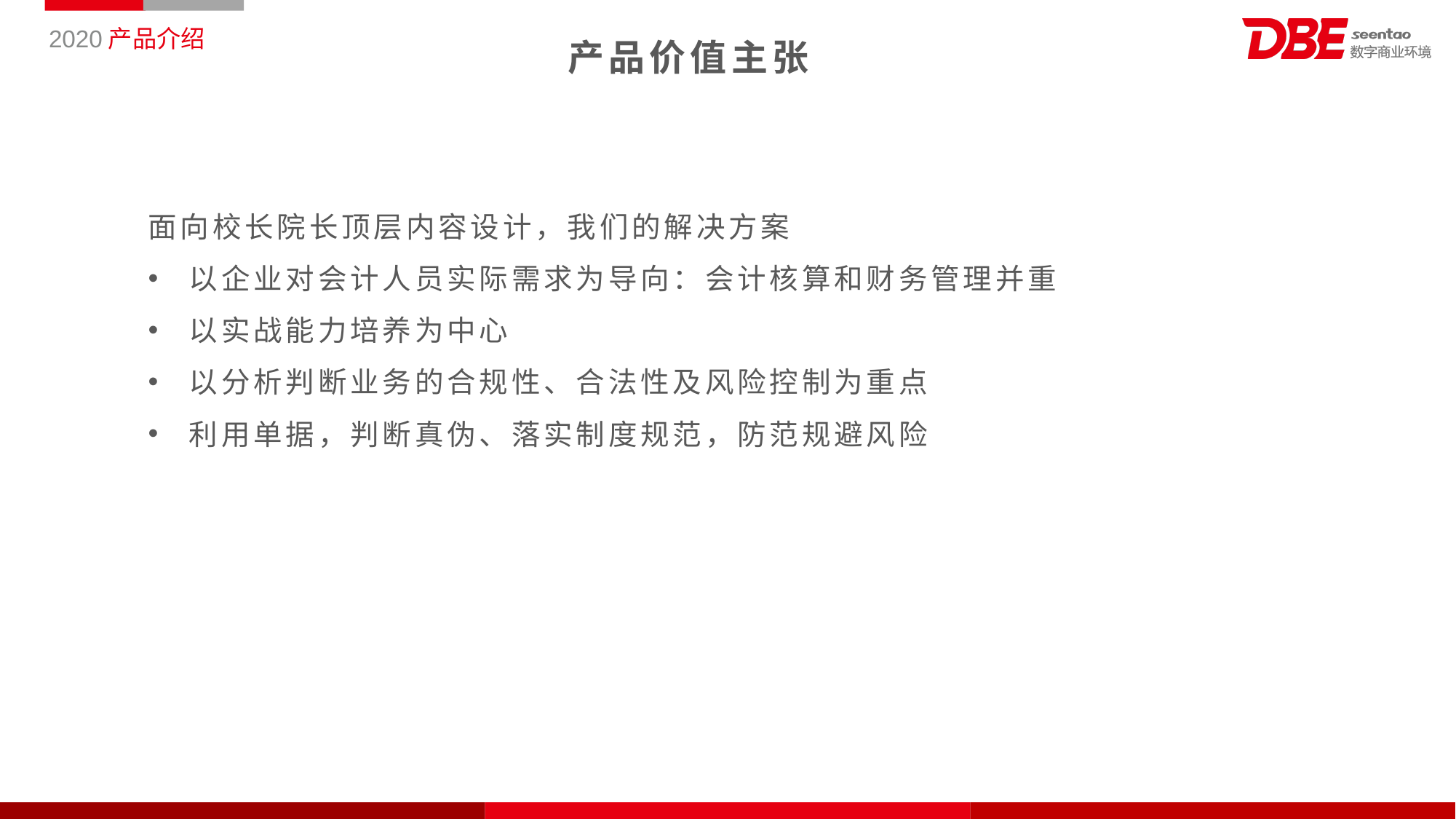

产品价值主张
面向校长院长顶层内容设计，我们的解决方案
以企业对会计人员实际需求为导向：会计核算和财务管理并重
以实战能力培养为中心
以分析判断业务的合规性、合法性及风险控制为重点
利用单据，判断真伪、落实制度规范，防范规避风险